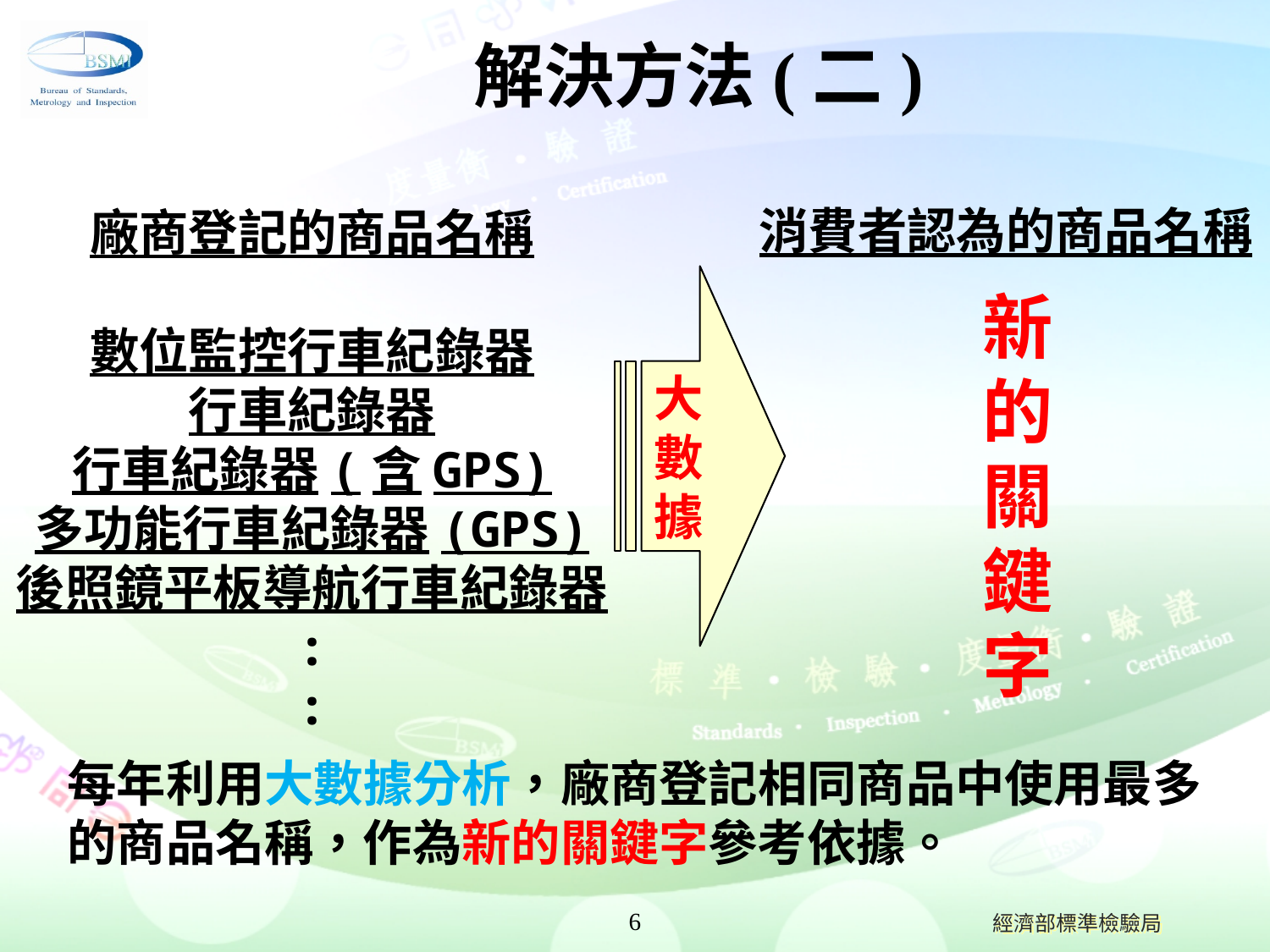

# 解決方法(二)
消費者認為的商品名稱

廠商登記的商品名稱

數位監控行車紀錄器
行車紀錄器
行車紀錄器(含GPS)
多功能行車紀錄器(GPS)
後照鏡平板導航行車紀錄器
:
:
大
數
據
新
的
關
鍵
字
每年利用大數據分析，廠商登記相同商品中使用最多的商品名稱，作為新的關鍵字參考依據。

7
經濟部標準檢驗局